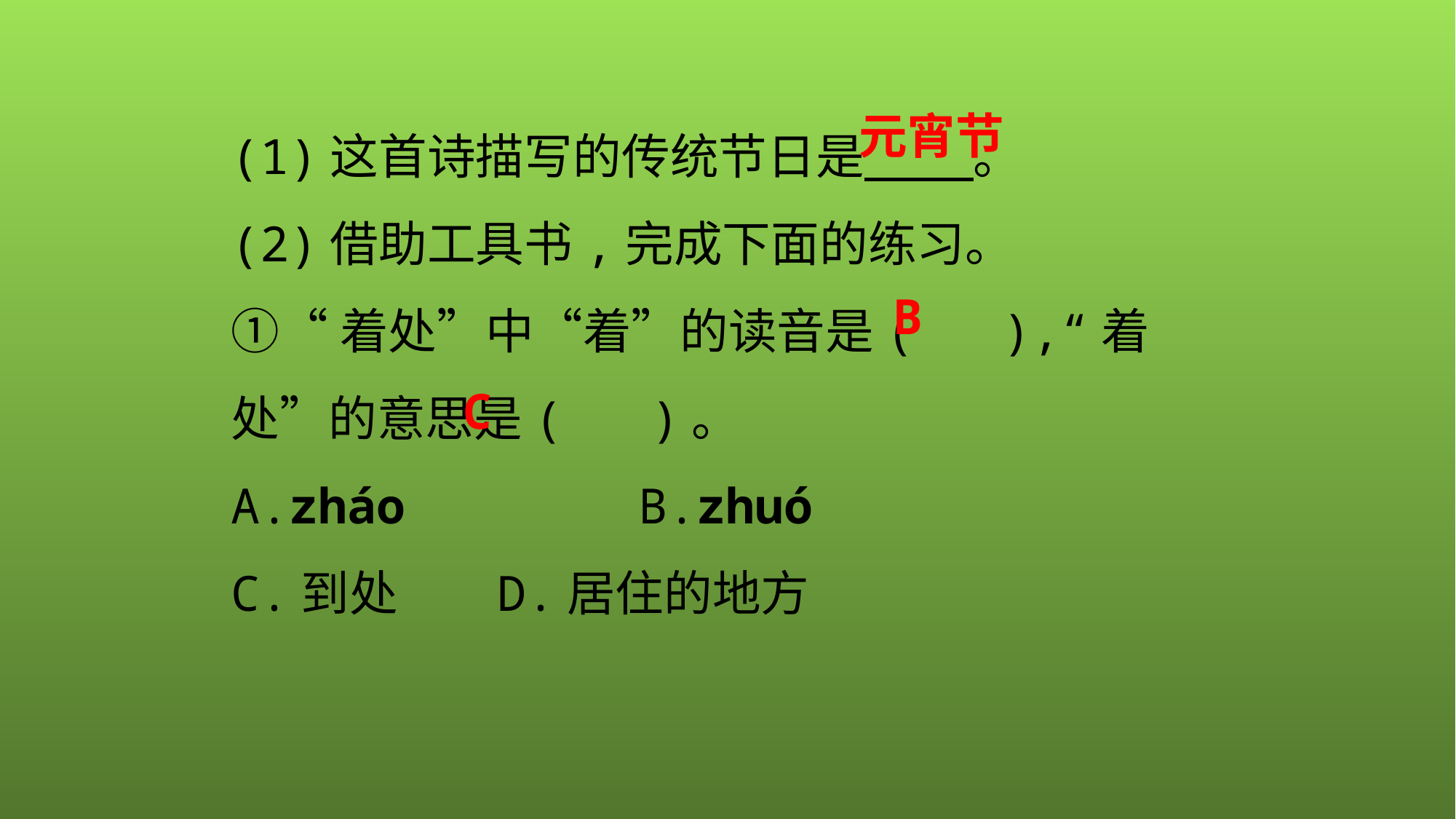

(1)这首诗描写的传统节日是          。
(2)借助工具书,完成下面的练习。
①“着处”中“着”的读音是(   ),“着处”的意思是(   )。
A.zháo        B.zhuó
C.到处        D.居住的地方
元宵节
B
C